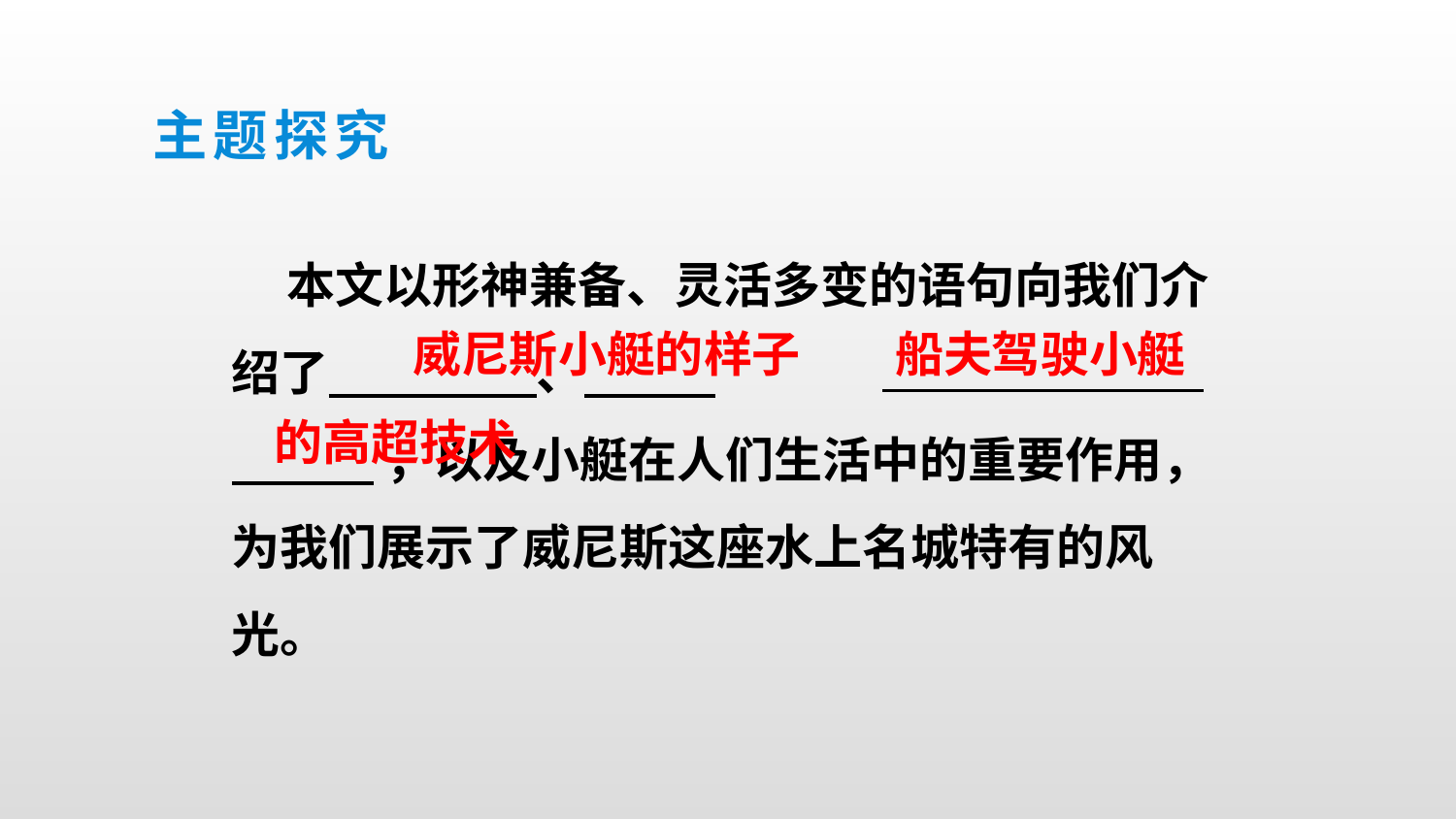

主题探究
    本文以形神兼备、灵活多变的语句向我们介绍了                   、
             ，以及小艇在人们生活中的重要作用，为我们展示了威尼斯这座水上名城特有的风光。
威尼斯小艇的样子
船夫驾驶小艇
的高超技术